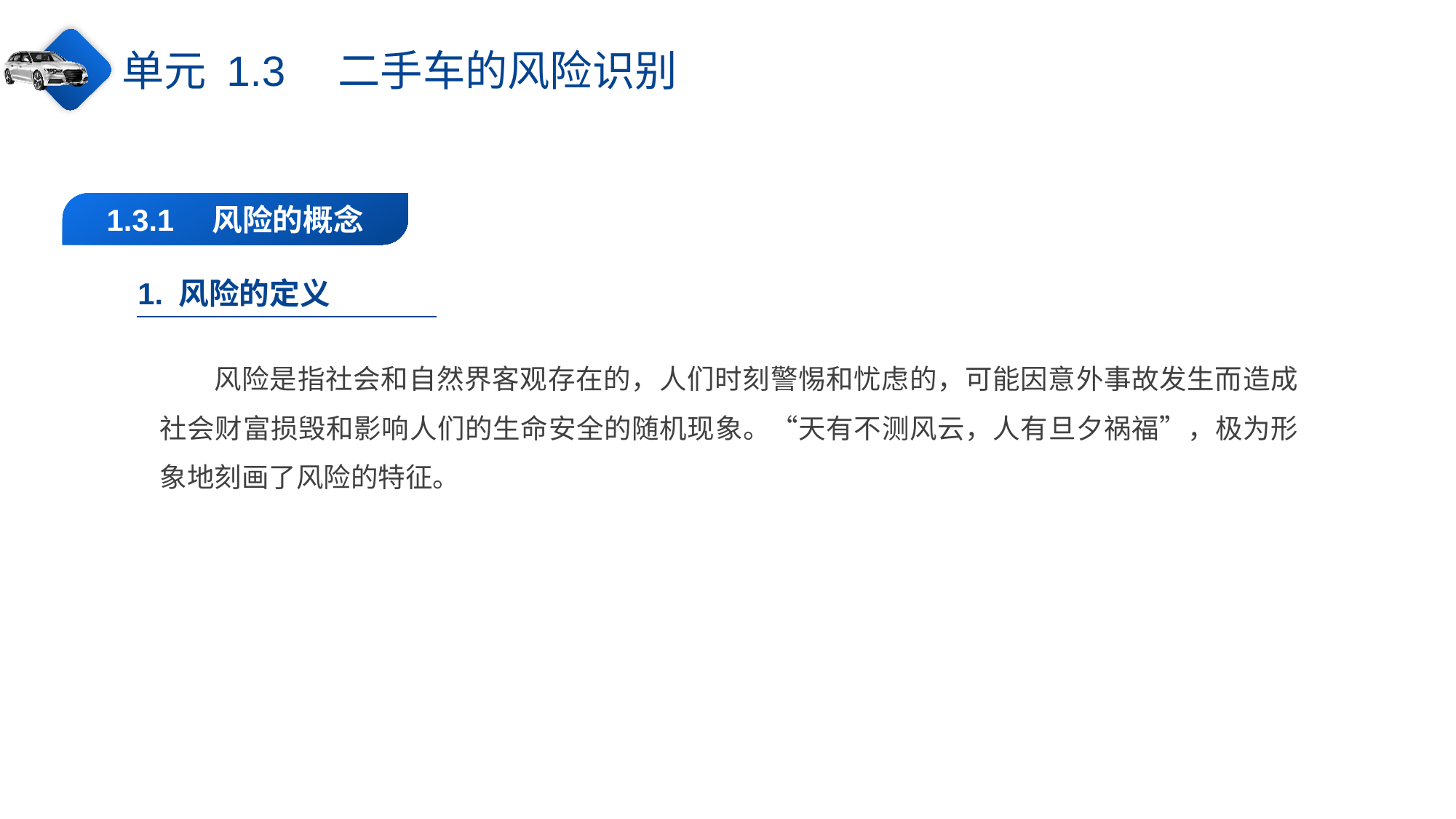

单元 1.3　二手车的风险识别
1.3.1　风险的概念
1. 风险的定义
风险是指社会和自然界客观存在的，人们时刻警惕和忧虑的，可能因意外事故发生而造成社会财富损毁和影响人们的生命安全的随机现象。“天有不测风云，人有旦夕祸福”，极为形象地刻画了风险的特征。